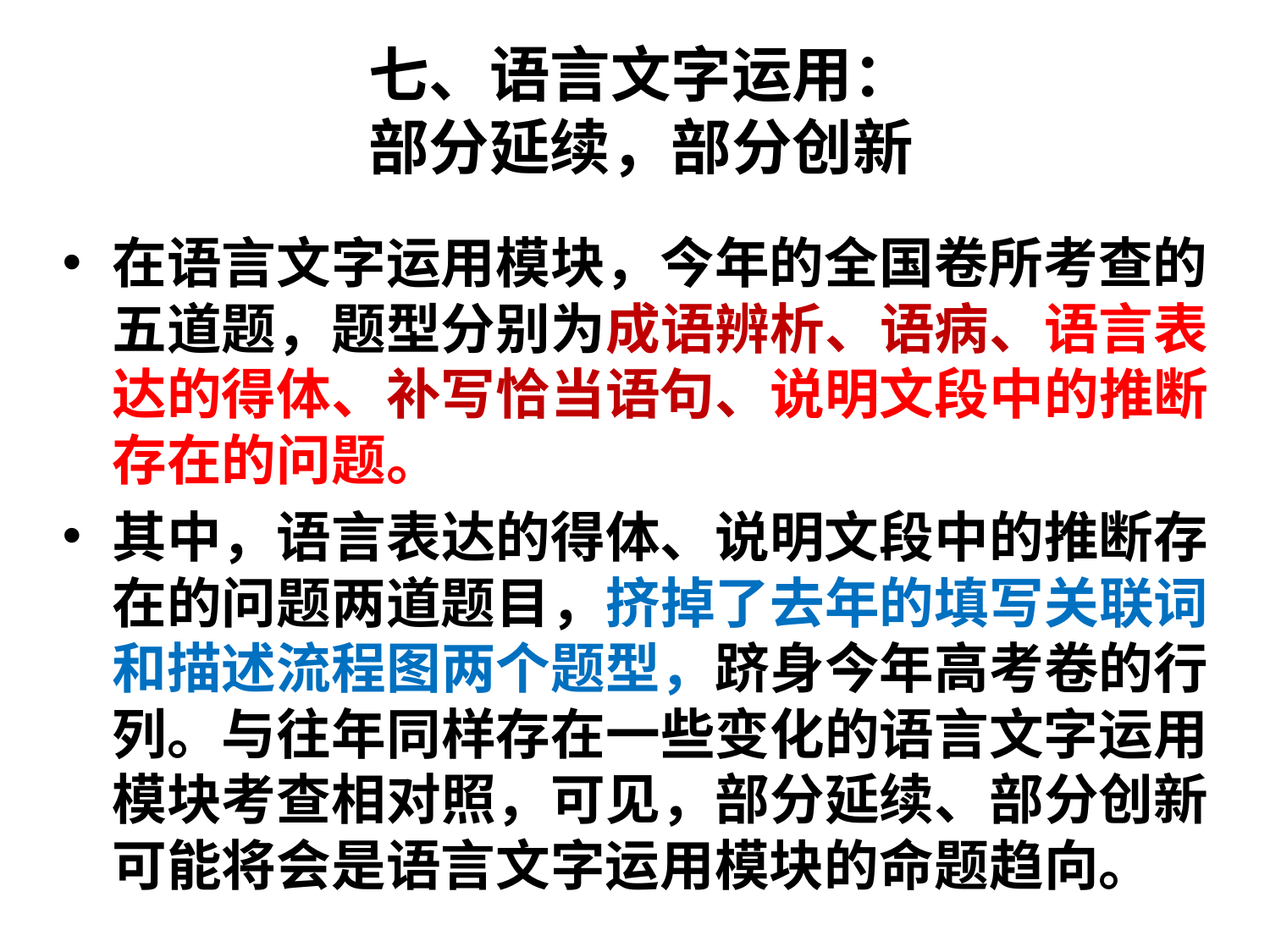

# 七、语言文字运用： 部分延续，部分创新
在语言文字运用模块，今年的全国卷所考查的五道题，题型分别为成语辨析、语病、语言表达的得体、补写恰当语句、说明文段中的推断存在的问题。
其中，语言表达的得体、说明文段中的推断存在的问题两道题目，挤掉了去年的填写关联词和描述流程图两个题型，跻身今年高考卷的行列。与往年同样存在一些变化的语言文字运用模块考查相对照，可见，部分延续、部分创新可能将会是语言文字运用模块的命题趋向。